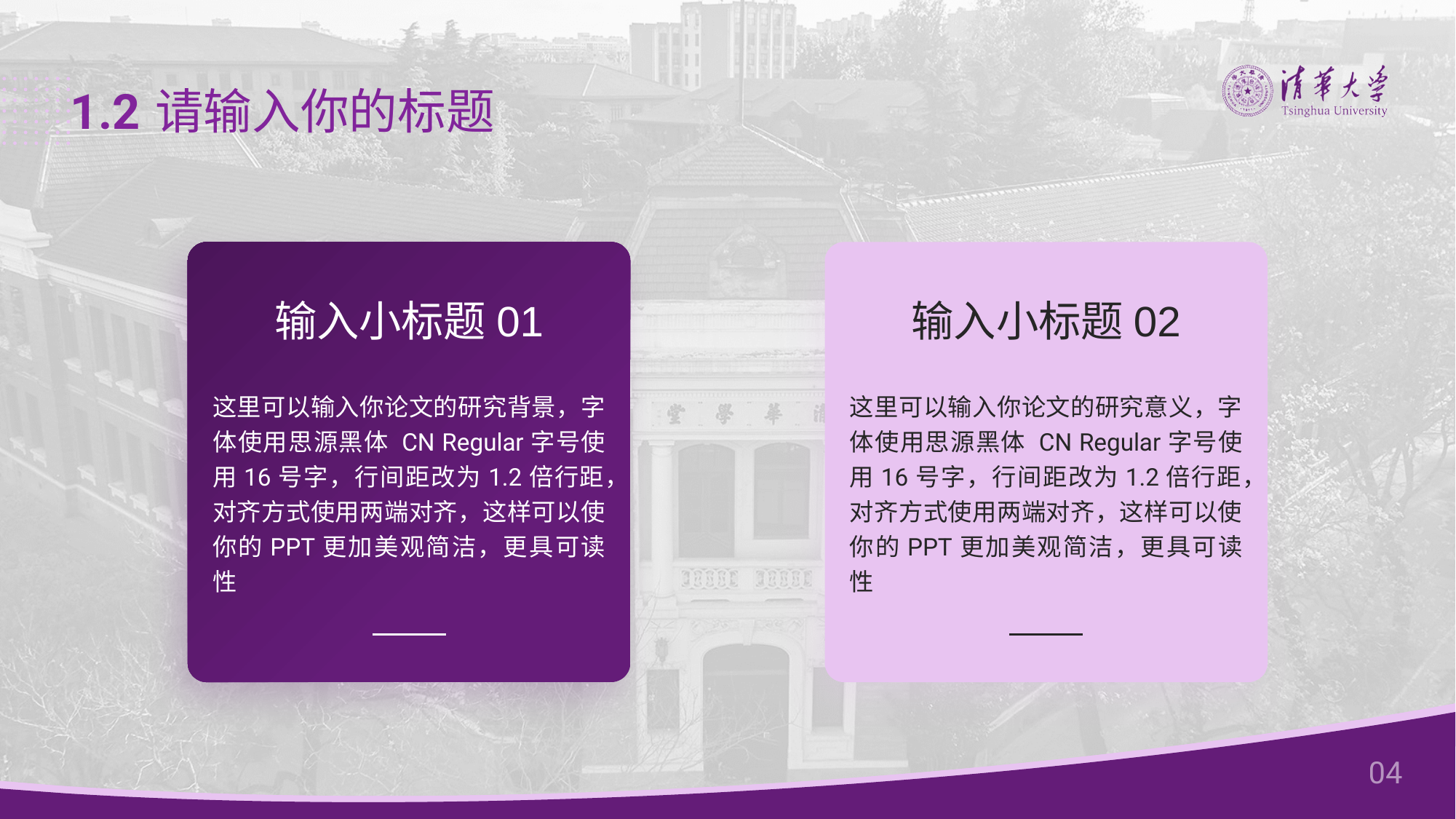

1.2
请输入你的标题

输入小标题01
输入小标题02
这里可以输入你论文的研究背景，字体使用思源黑体 CN Regular字号使用16号字，行间距改为1.2倍行距，对齐方式使用两端对齐，这样可以使你的PPT更加美观简洁，更具可读性
这里可以输入你论文的研究意义，字体使用思源黑体 CN Regular字号使用16号字，行间距改为1.2倍行距，对齐方式使用两端对齐，这样可以使你的PPT更加美观简洁，更具可读性

04